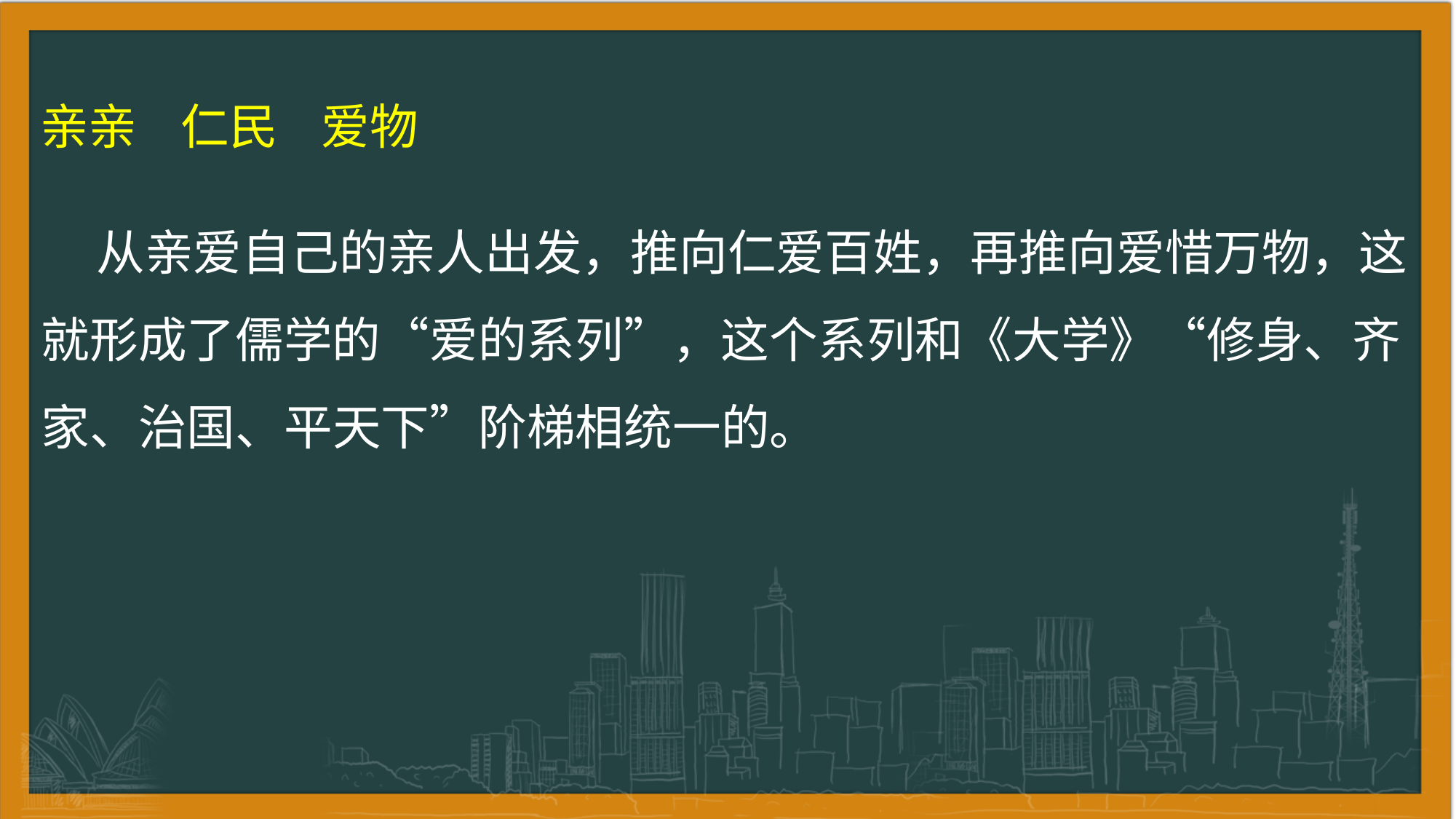

亲亲    仁民    爱物
    从亲爱自己的亲人出发，推向仁爱百姓，再推向爱惜万物，这就形成了儒学的“爱的系列”，这个系列和《大学》“修身、齐家、治国、平天下”阶梯相统一的。